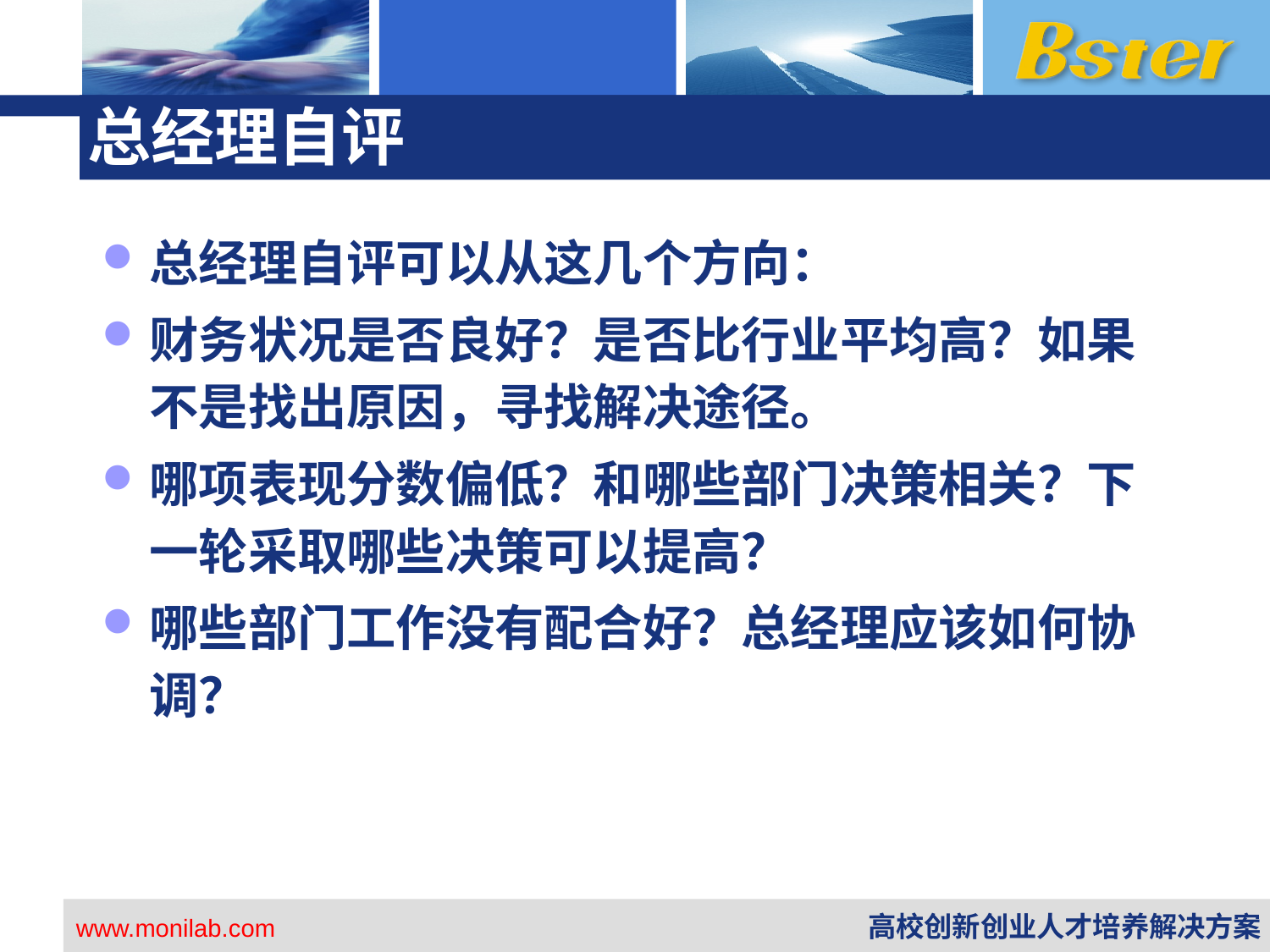

# 总经理自评
总经理自评可以从这几个方向：
财务状况是否良好？是否比行业平均高？如果不是找出原因，寻找解决途径。
哪项表现分数偏低？和哪些部门决策相关？下一轮采取哪些决策可以提高？
哪些部门工作没有配合好？总经理应该如何协调？